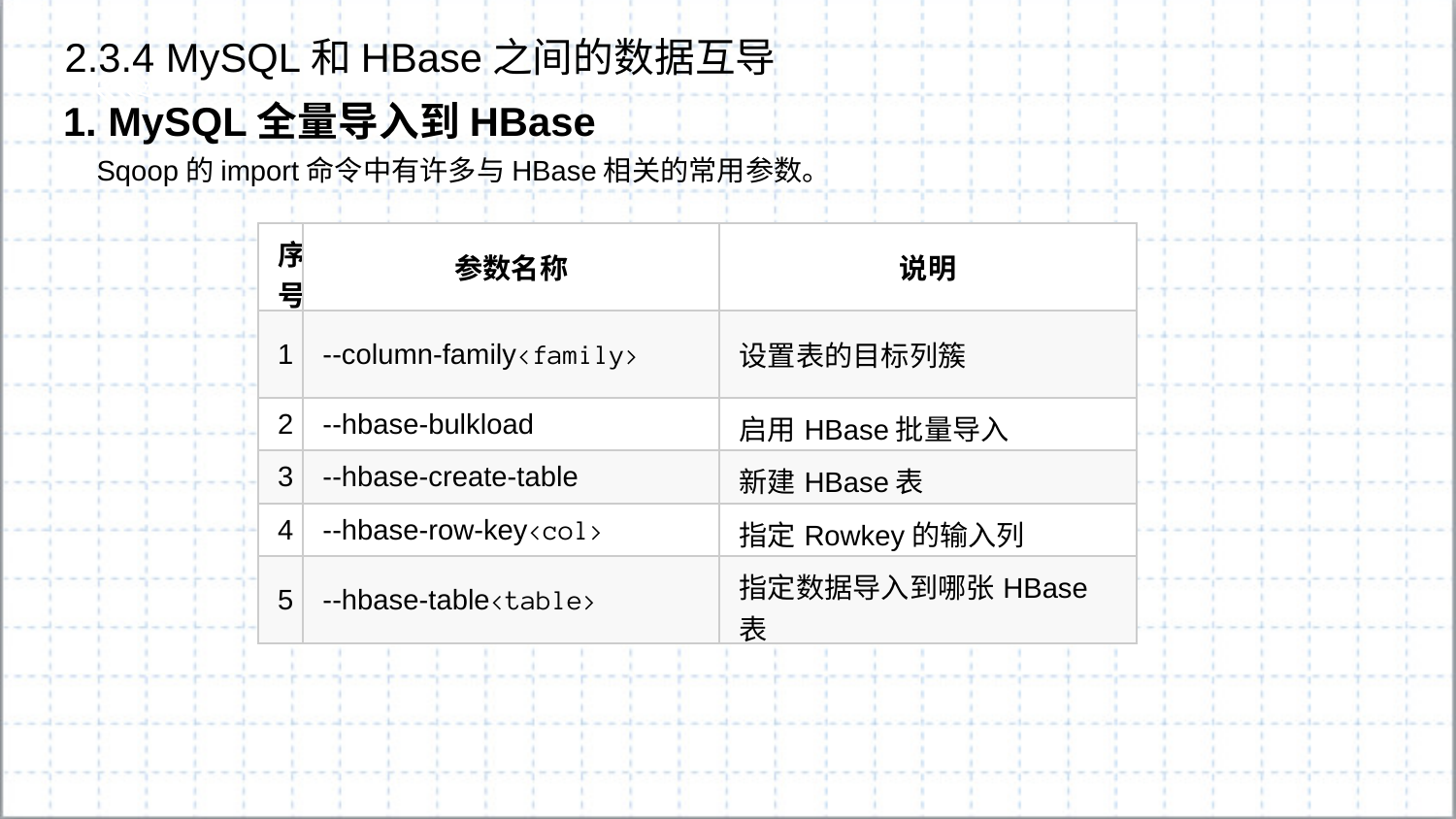

2.3.4 MySQL和HBase之间的数据互导
1. MySQL全量导入到HBase
    Sqoop的import命令中有许多与HBase相关的常用参数。
| 序号 | 参数名称 | 说明 |
| --- | --- | --- |
| 1 | --column-family<family> | 设置表的目标列簇 |
| 2 | --hbase-bulkload | 启用HBase批量导入 |
| 3 | --hbase-create-table | 新建HBase表 |
| 4 | --hbase-row-key<col> | 指定Rowkey的输入列 |
| 5 | --hbase-table<table> | 指定数据导入到哪张HBase表 |